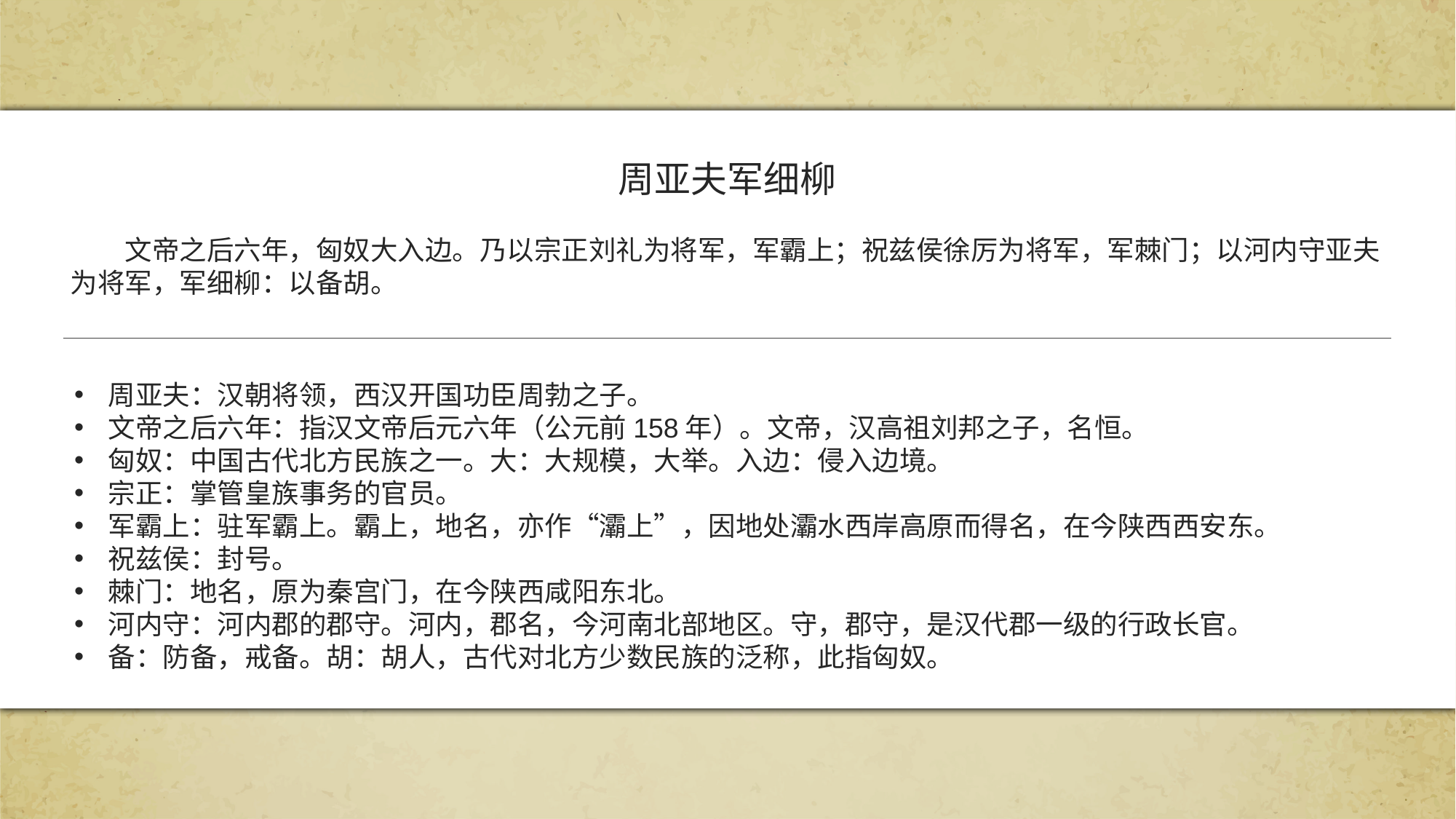

周亚夫军细柳

　　文帝之后六年，匈奴大入边。乃以宗正刘礼为将军，军霸上；祝兹侯徐厉为将军，军棘门；以河内守亚夫为将军，军细柳：以备胡。
周亚夫：汉朝将领，西汉开国功臣周勃之子。
文帝之后六年：指汉文帝后元六年（公元前158年）。文帝，汉高祖刘邦之子，名恒。
匈奴：中国古代北方民族之一。大：大规模，大举。入边：侵入边境。
宗正：掌管皇族事务的官员。
军霸上：驻军霸上。霸上，地名，亦作“灞上”，因地处灞水西岸高原而得名，在今陕西西安东。
祝兹侯：封号。
棘门：地名，原为秦宫门，在今陕西咸阳东北。
河内守：河内郡的郡守。河内，郡名，今河南北部地区。守，郡守，是汉代郡一级的行政长官。
备：防备，戒备。胡：胡人，古代对北方少数民族的泛称，此指匈奴。